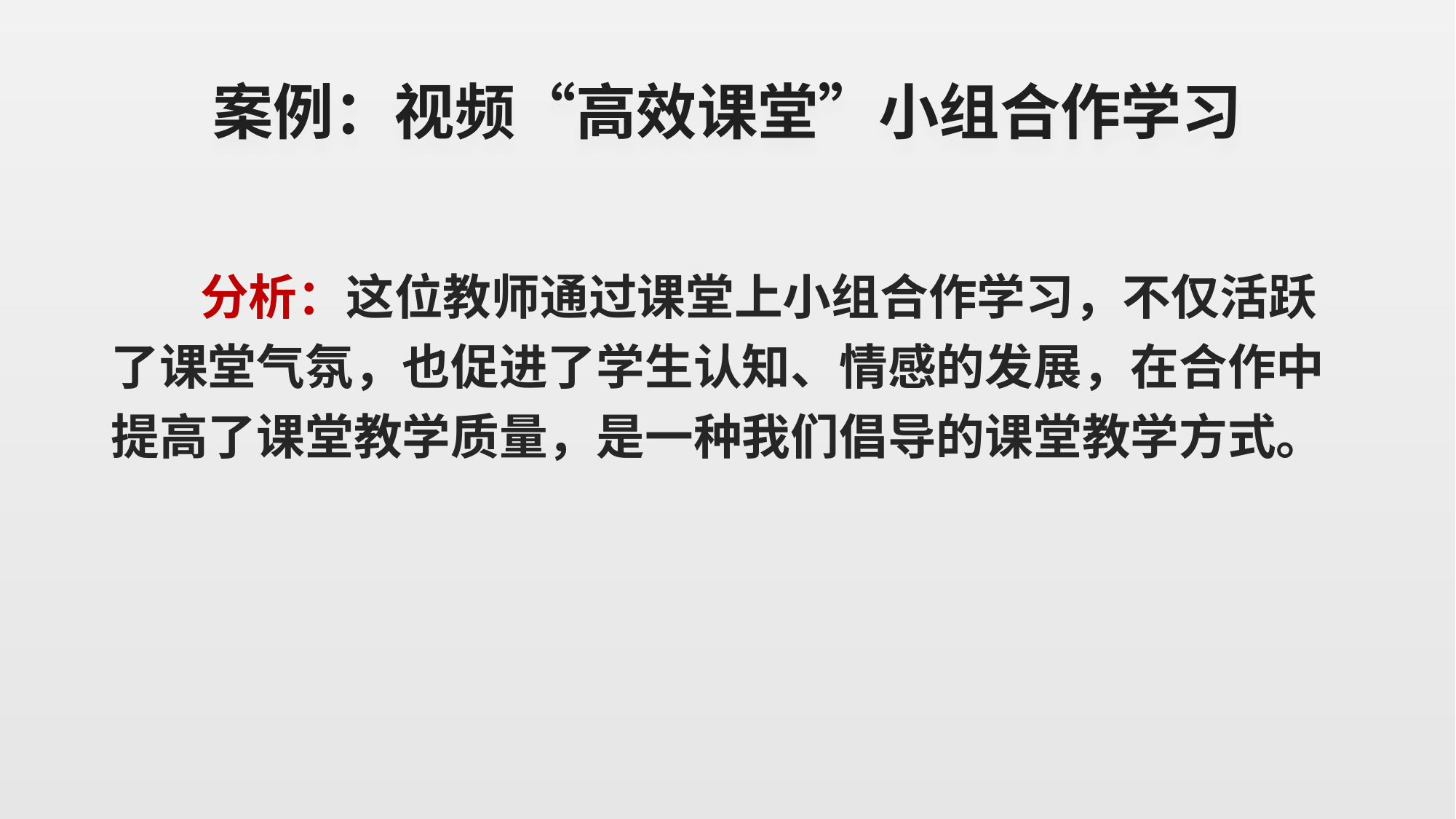

# 案例：视频“高效课堂”小组合作学习
       分析：这位教师通过课堂上小组合作学习，不仅活跃了课堂气氛，也促进了学生认知、情感的发展，在合作中提高了课堂教学质量，是一种我们倡导的课堂教学方式。